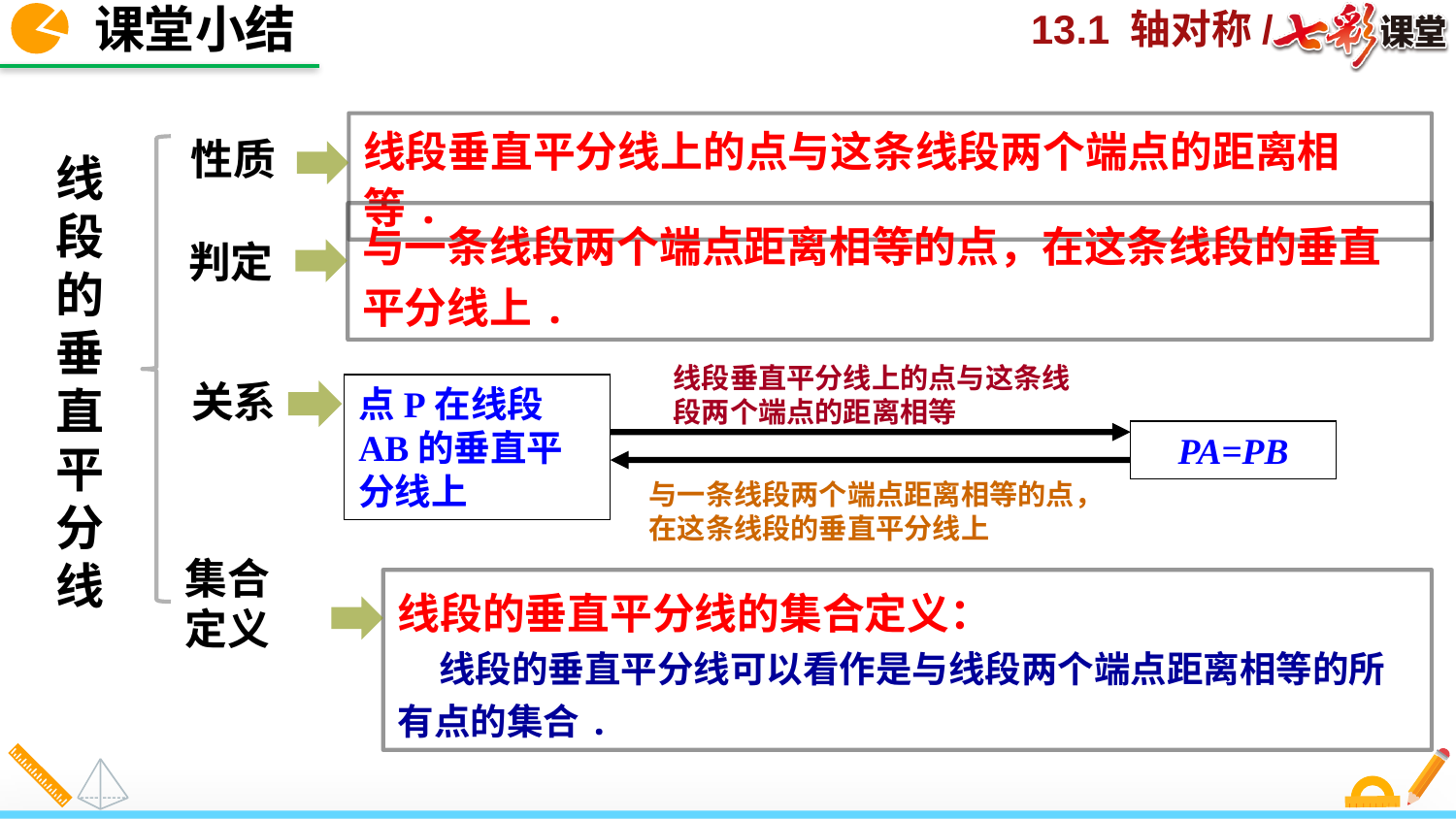

课堂小结

线段垂直平分线上的点与这条线段两个端点的距离相等.
性质

线段的垂直平分线

与一条线段两个端点距离相等的点，在这条线段的垂直平分线上.
判定

线段垂直平分线上的点与这条线段两个端点的距离相等
点P在线段AB的垂直平分线上
PA=PB

与一条线段两个端点距离相等的点，在这条线段的垂直平分线上
关系

集合
定义
线段的垂直平分线的集合定义：
    线段的垂直平分线可以看作是与线段两个端点距离相等的所有点的集合.